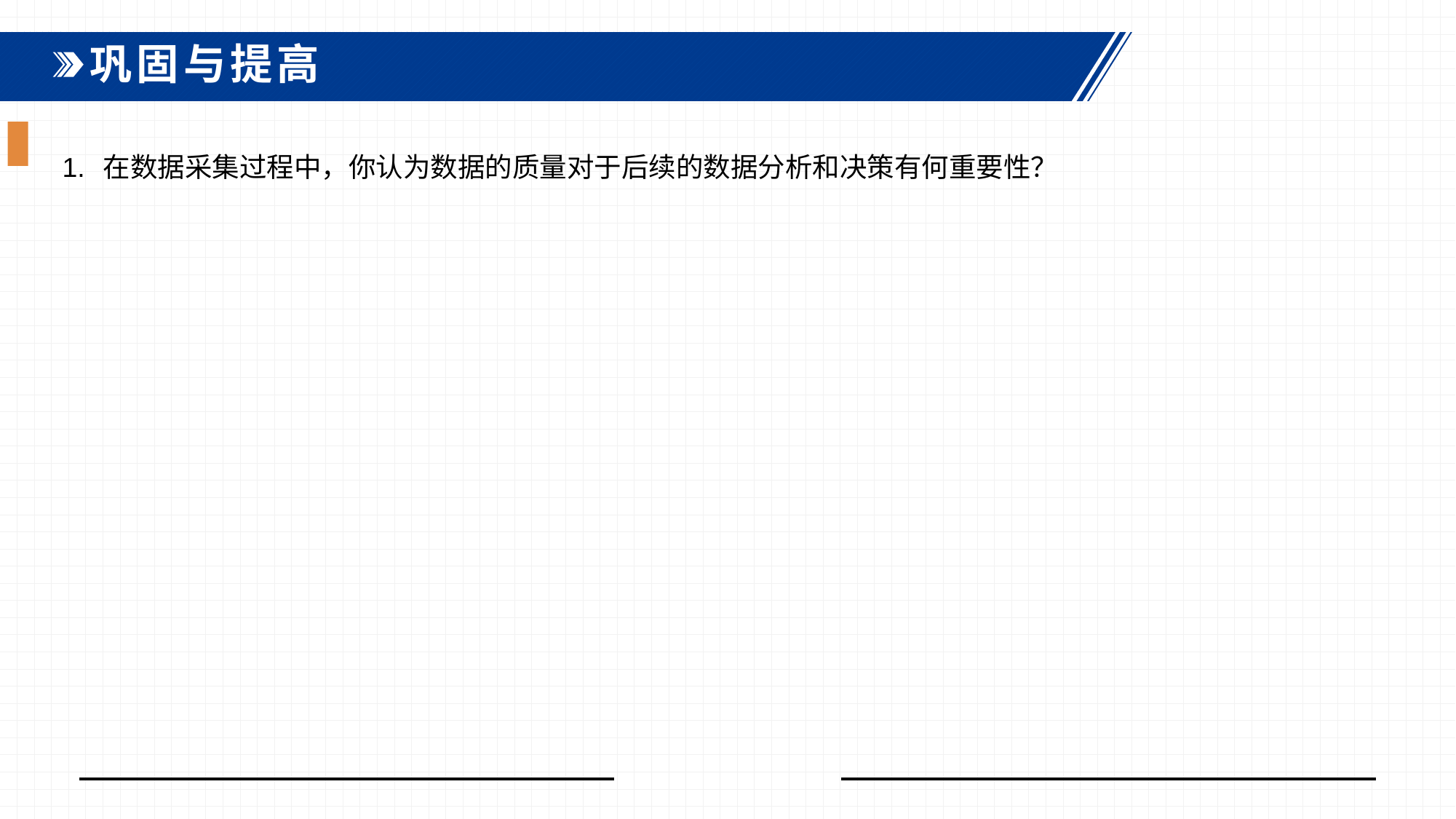

巩固与提高
在数据采集过程中，你认为数据的质量对于后续的数据分析和决策有何重要性？